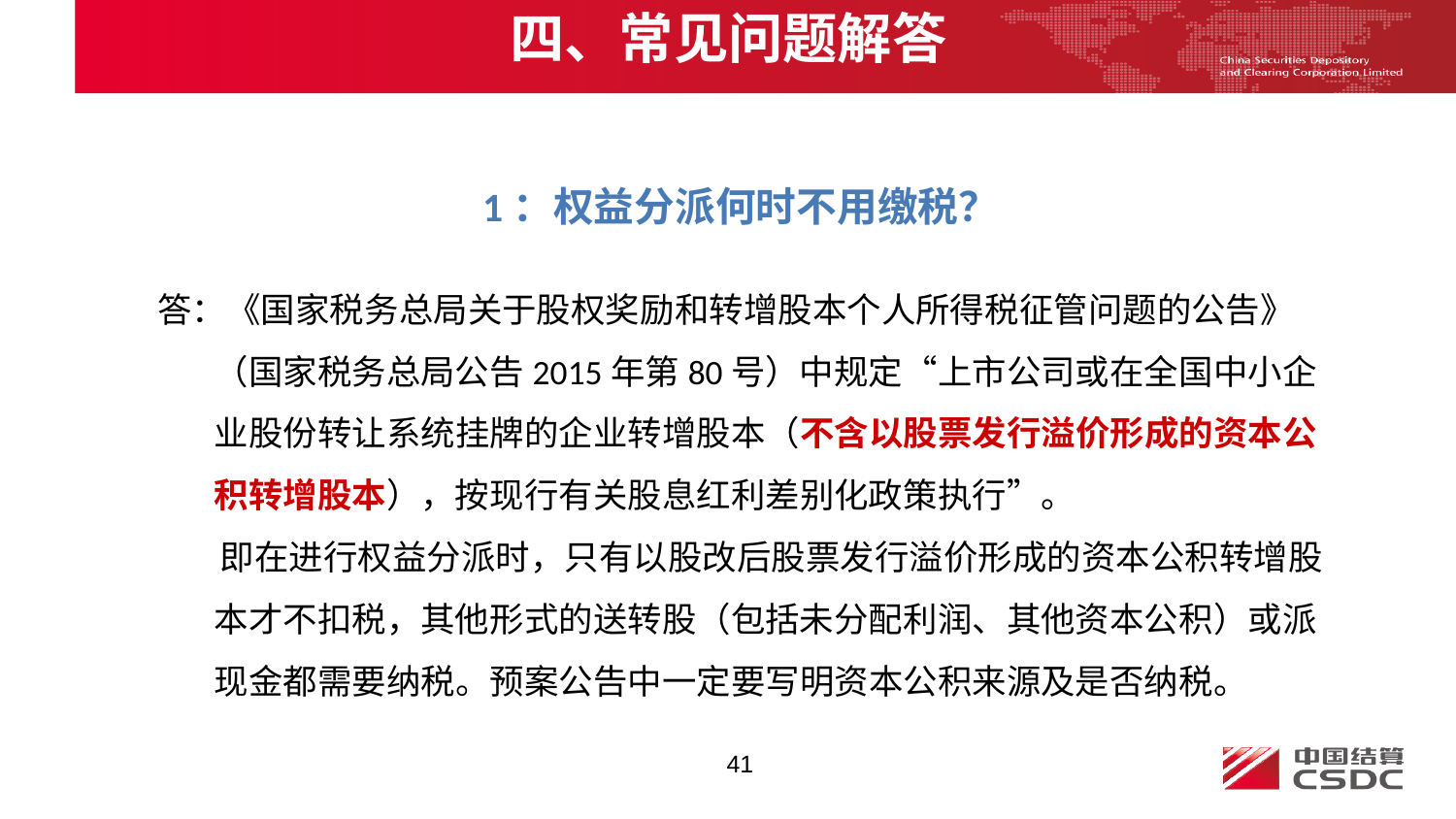

四、常见问题解答
1：权益分派何时不用缴税？
 答：《国家税务总局关于股权奖励和转增股本个人所得税征管问题的公告》（国家税务总局公告2015年第80号）中规定“上市公司或在全国中小企业股份转让系统挂牌的企业转增股本（不含以股票发行溢价形成的资本公积转增股本），按现行有关股息红利差别化政策执行”。
         即在进行权益分派时，只有以股改后股票发行溢价形成的资本公积转增股本才不扣税，其他形式的送转股（包括未分配利润、其他资本公积）或派现金都需要纳税。预案公告中一定要写明资本公积来源及是否纳税。
41